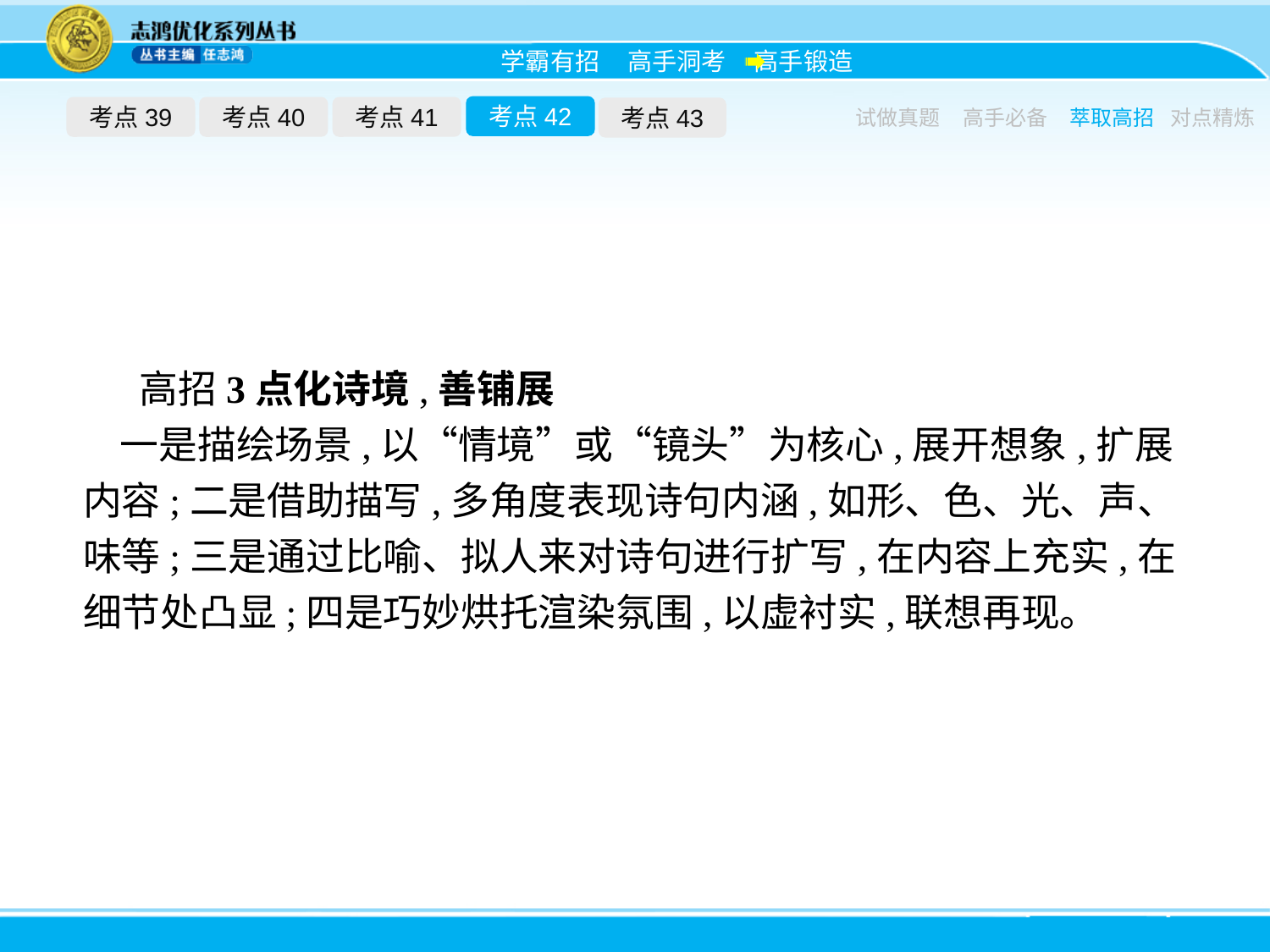

考点42
考点39
考点40
考点41
考点43
试做真题
高手必备
萃取高招
对点精炼
高招3点化诗境,善铺展
一是描绘场景,以“情境”或“镜头”为核心,展开想象,扩展内容;二是借助描写,多角度表现诗句内涵,如形、色、光、声、味等;三是通过比喻、拟人来对诗句进行扩写,在内容上充实,在细节处凸显;四是巧妙烘托渲染氛围,以虚衬实,联想再现。